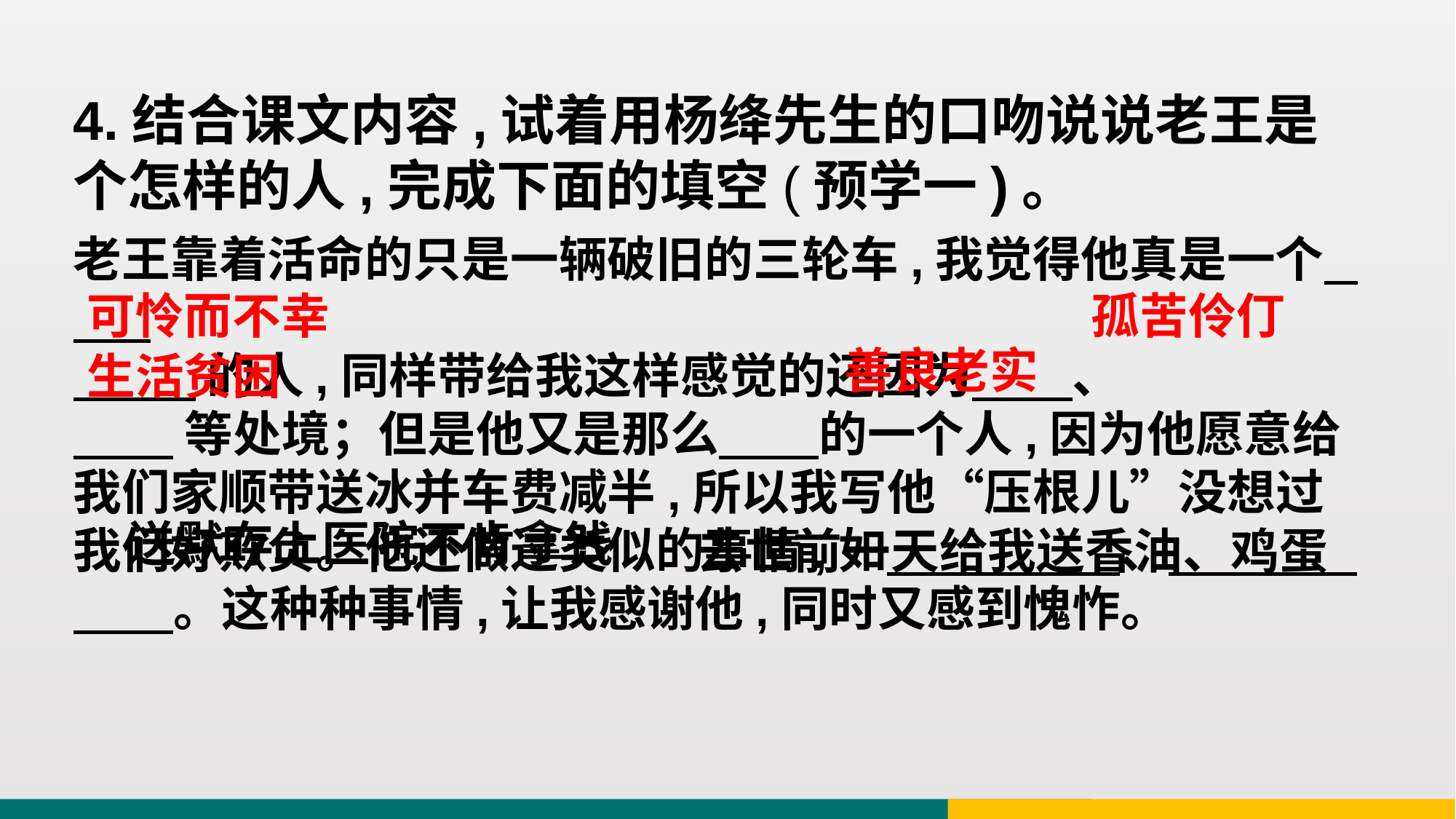

4.结合课文内容,试着用杨绛先生的口吻说说老王是个怎样的人,完成下面的填空(预学一)。
老王靠着活命的只是一辆破旧的三轮车,我觉得他真是一个
           的人,同样带给我这样感觉的还因为         、
         等处境；但是他又是那么         的一个人,因为他愿意给我们家顺带送冰并车费减半,所以我写他“压根儿”没想过我们好欺负。他还做过类似的事情,如                     、                           。这种种事情,让我感谢他,同时又感到愧怍。
可怜而不幸
孤苦伶仃
善良老实
生活贫困
送默存上医院不肯拿钱
去世前一天给我送香油、鸡蛋